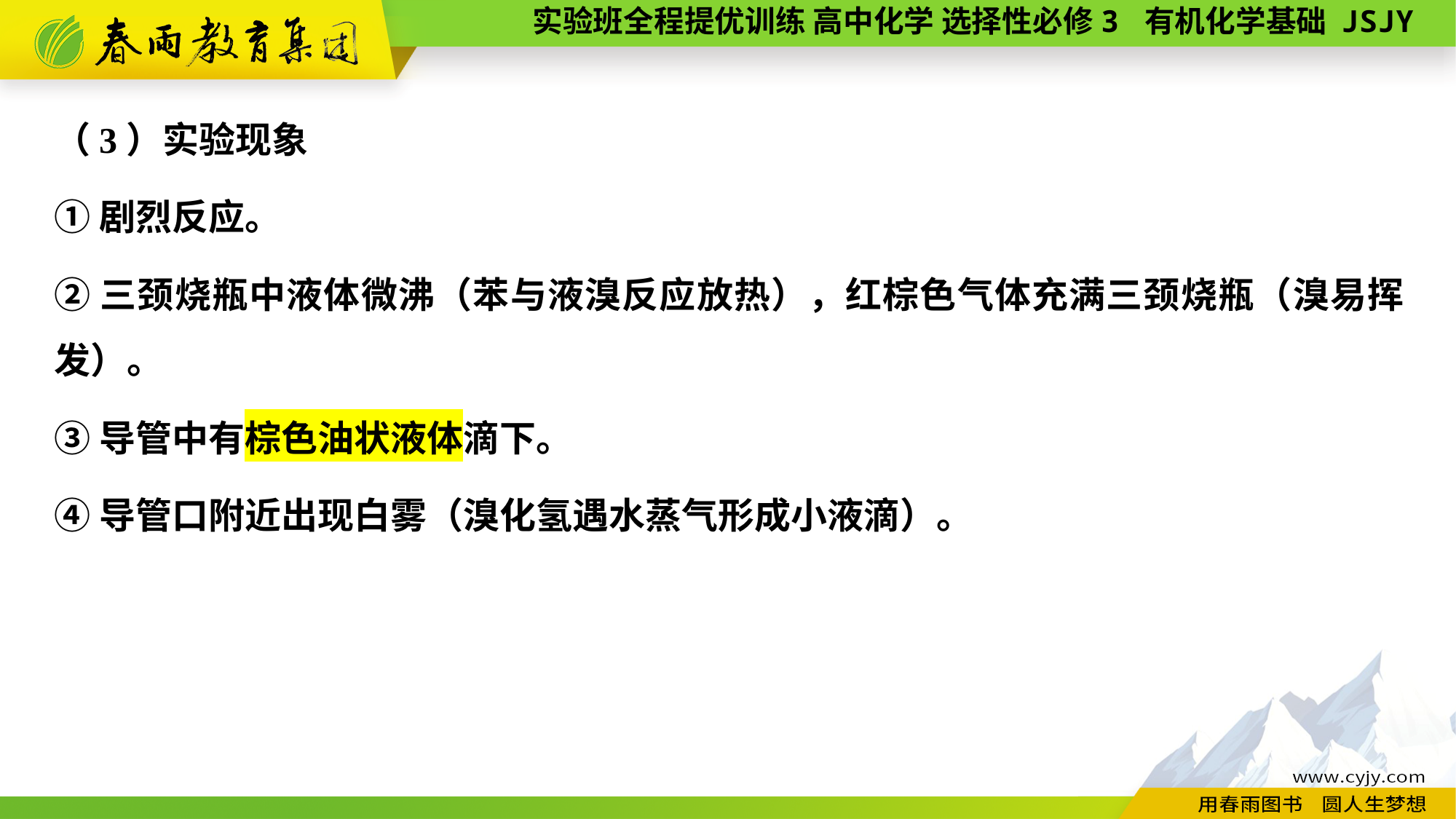

（3）实验现象
①剧烈反应。
②三颈烧瓶中液体微沸（苯与液溴反应放热），红棕色气体充满三颈烧瓶（溴易挥发）。
③导管中有棕色油状液体滴下。
④导管口附近出现白雾（溴化氢遇水蒸气形成小液滴）。